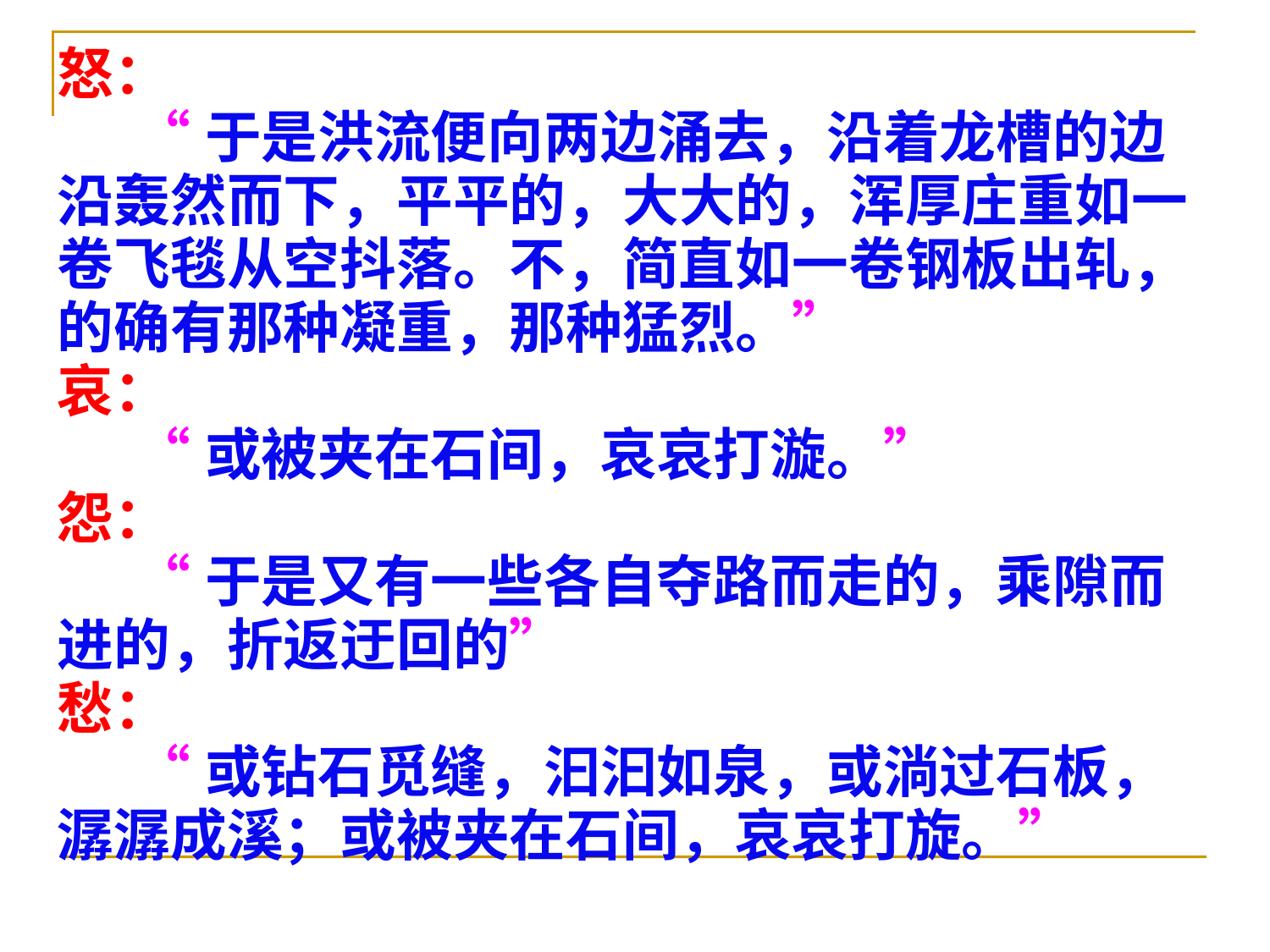

怒：
      “于是洪流便向两边涌去，沿着龙槽的边沿轰然而下，平平的，大大的，浑厚庄重如一卷飞毯从空抖落。不，简直如一卷钢板出轧，的确有那种凝重，那种猛烈。”
哀：
      “或被夹在石间，哀哀打漩。”
怨：
      “于是又有一些各自夺路而走的，乘隙而进的，折返迂回的”
愁：
      “或钻石觅缝，汩汩如泉，或淌过石板，潺潺成溪；或被夹在石间，哀哀打旋。”